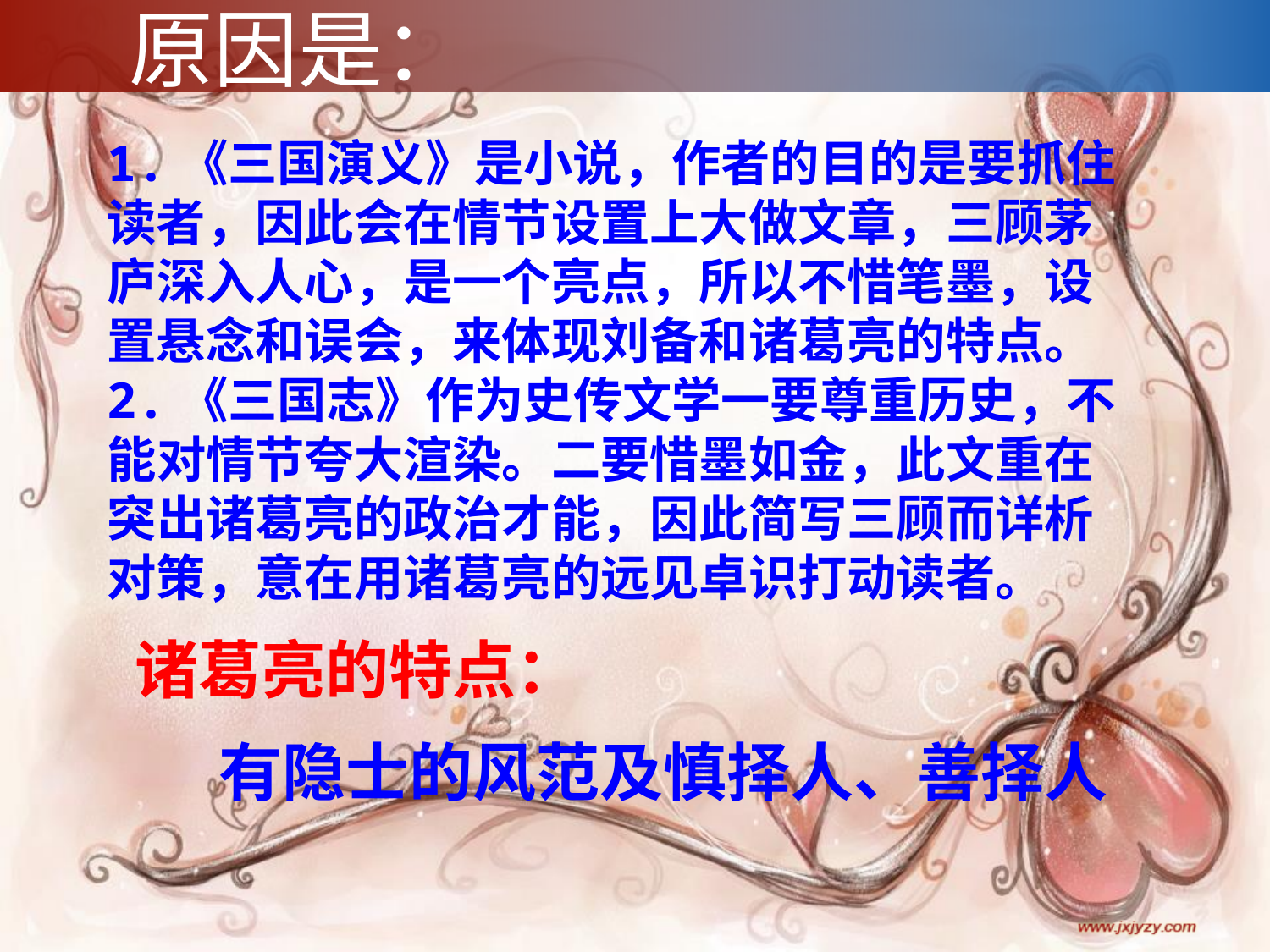

# 原因是：

1.《三国演义》是小说，作者的目的是要抓住读者，因此会在情节设置上大做文章，三顾茅庐深入人心，是一个亮点，所以不惜笔墨，设置悬念和误会，来体现刘备和诸葛亮的特点。
2.《三国志》作为史传文学一要尊重历史，不能对情节夸大渲染。二要惜墨如金，此文重在突出诸葛亮的政治才能，因此简写三顾而详析对策，意在用诸葛亮的远见卓识打动读者。

诸葛亮的特点：
有隐士的风范及慎择人、善择人